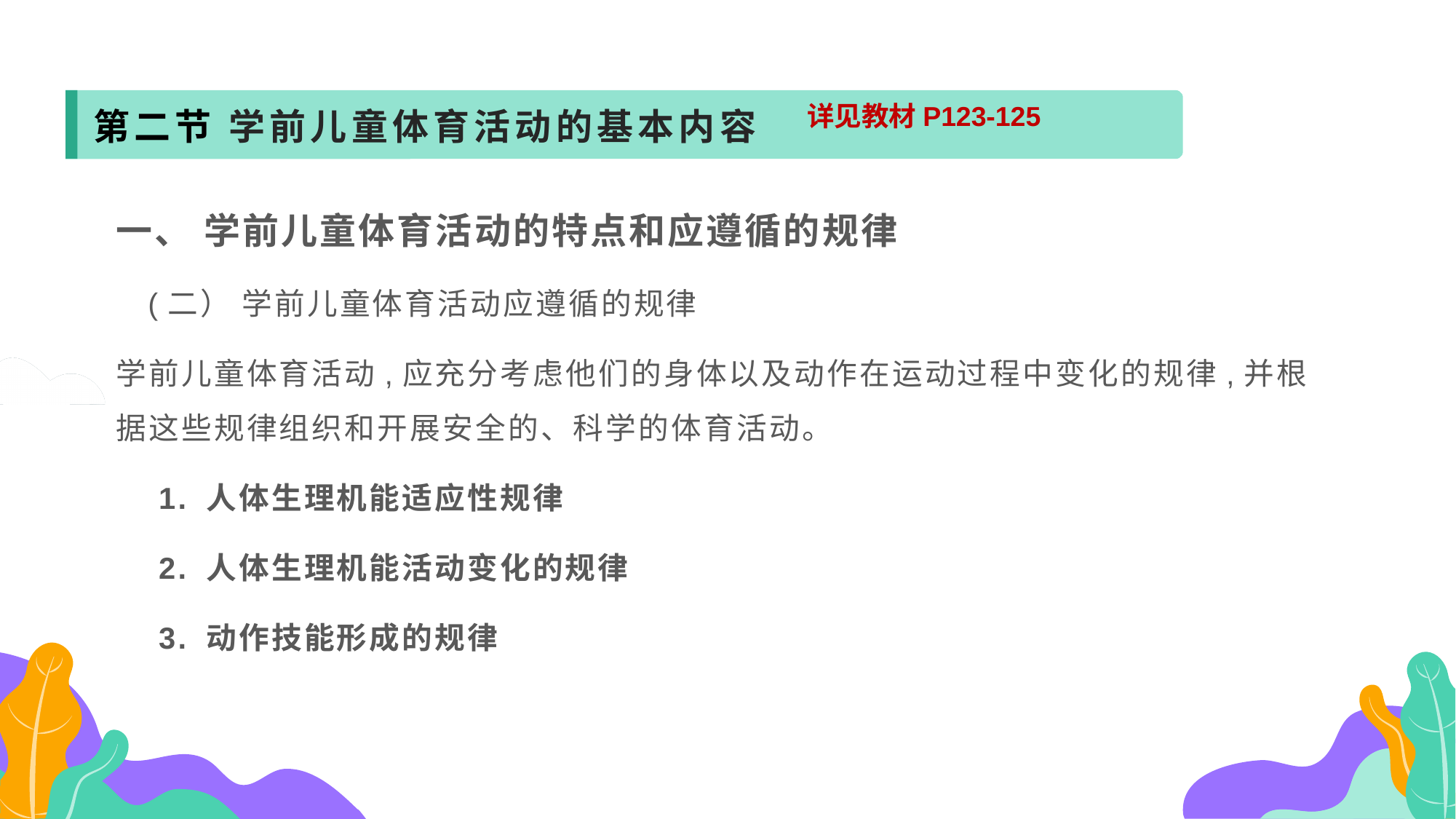

第二节 学前儿童体育活动的基本内容
详见教材P123-125
一、 学前儿童体育活动的特点和应遵循的规律
   (二） 学前儿童体育活动应遵循的规律
学前儿童体育活动,应充分考虑他们的身体以及动作在运动过程中变化的规律,并根据这些规律组织和开展安全的、科学的体育活动。
    1. 人体生理机能适应性规律
    2. 人体生理机能活动变化的规律
    3. 动作技能形成的规律